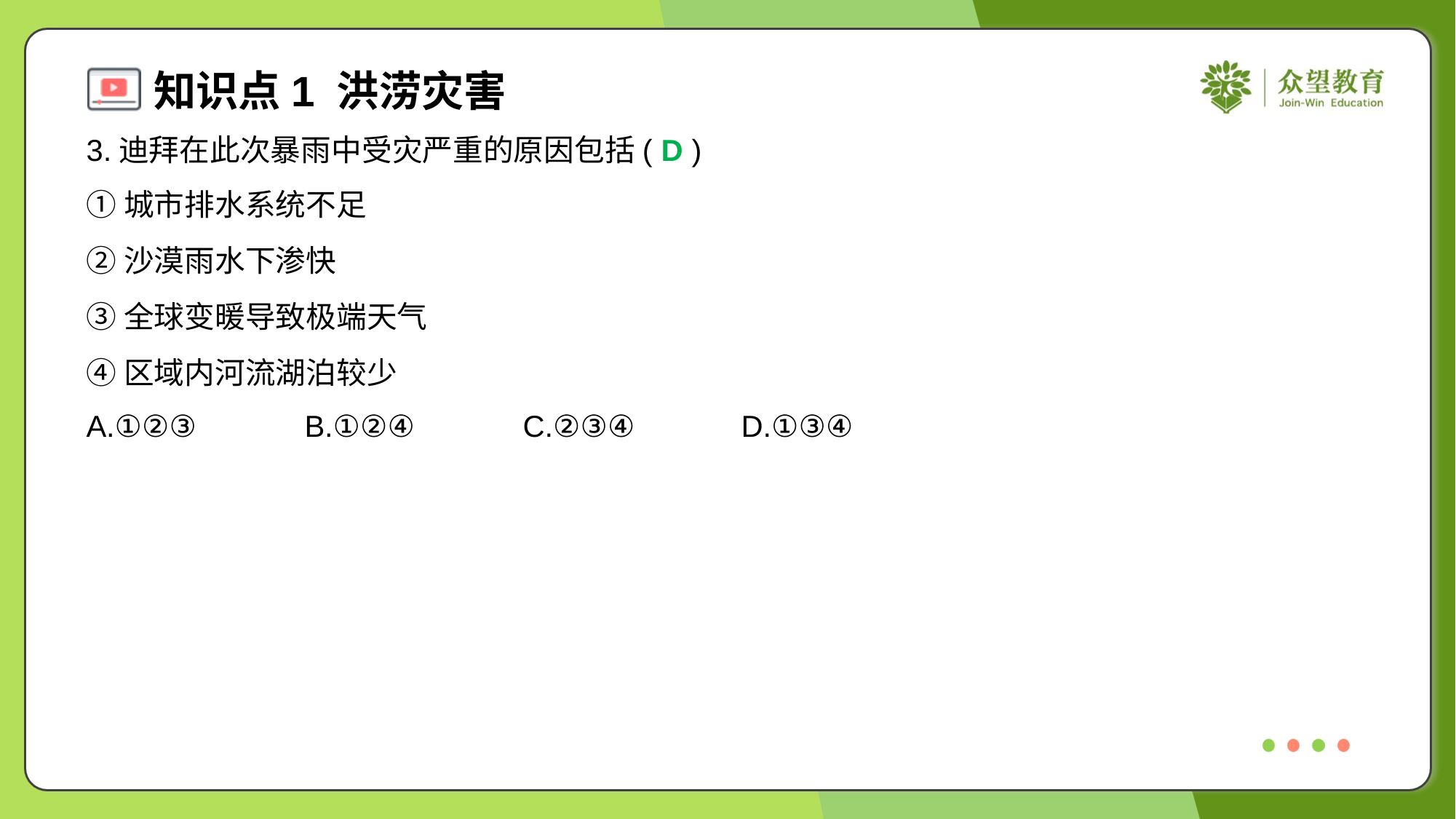

3.迪拜在此次暴雨中受灾严重的原因包括(     )
D
①城市排水系统不足
②沙漠雨水下渗快
③全球变暖导致极端天气
④区域内河流湖泊较少
A.①②③	B.①②④	C.②③④	D.①③④